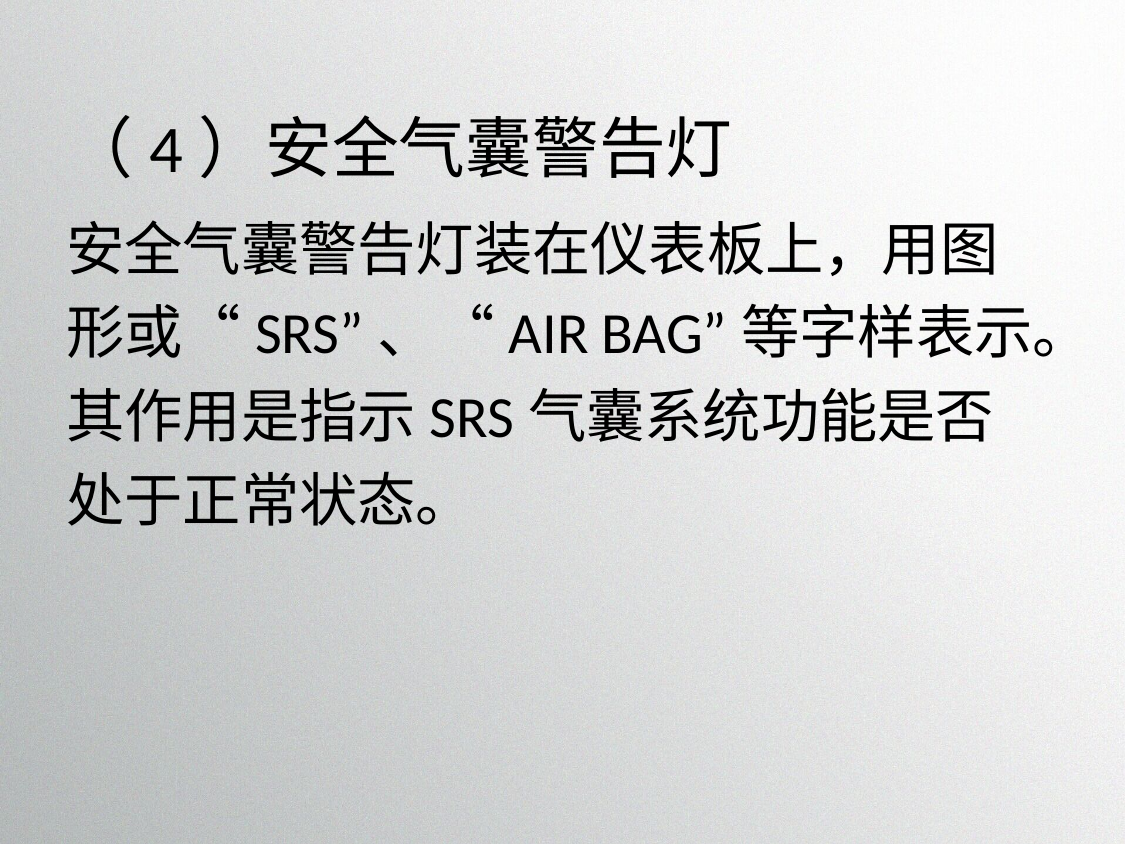

（4）安全气囊警告灯
安全气囊警告灯装在仪表板上，用图形或“SRS”、“AIR BAG”等字样表示。其作用是指示SRS气囊系统功能是否处于正常状态。